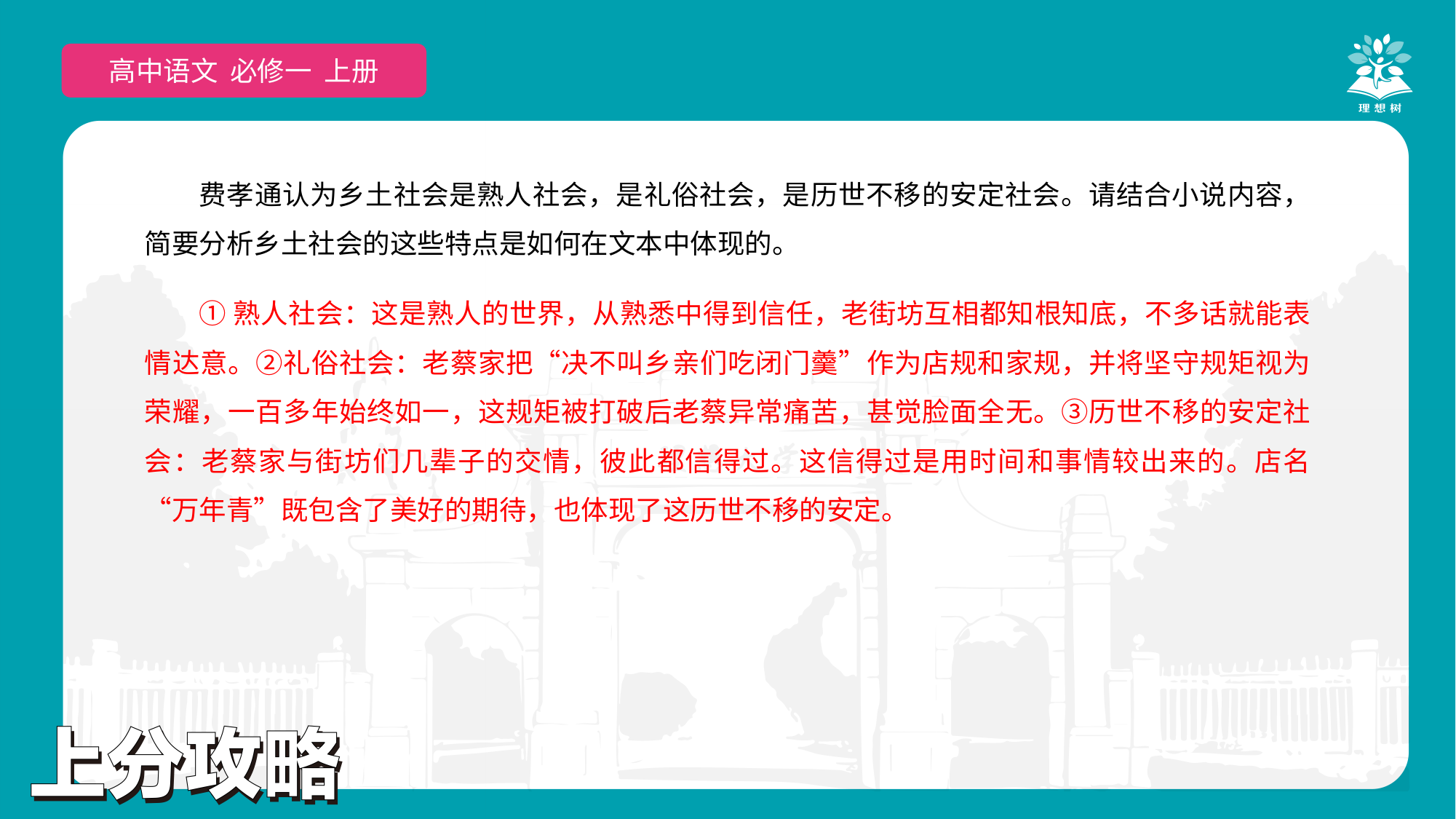

高中语文  必修一  上册
费孝通认为乡土社会是熟人社会，是礼俗社会，是历世不移的安定社会。请结合小说内容，简要分析乡土社会的这些特点是如何在文本中体现的。
①熟人社会：这是熟人的世界，从熟悉中得到信任，老街坊互相都知根知底，不多话就能表情达意。②礼俗社会：老蔡家把“决不叫乡亲们吃闭门羹”作为店规和家规，并将坚守规矩视为荣耀，一百多年始终如一，这规矩被打破后老蔡异常痛苦，甚觉脸面全无。③历世不移的安定社会：老蔡家与街坊们几辈子的交情，彼此都信得过。这信得过是用时间和事情较出来的。店名“万年青”既包含了美好的期待，也体现了这历世不移的安定。